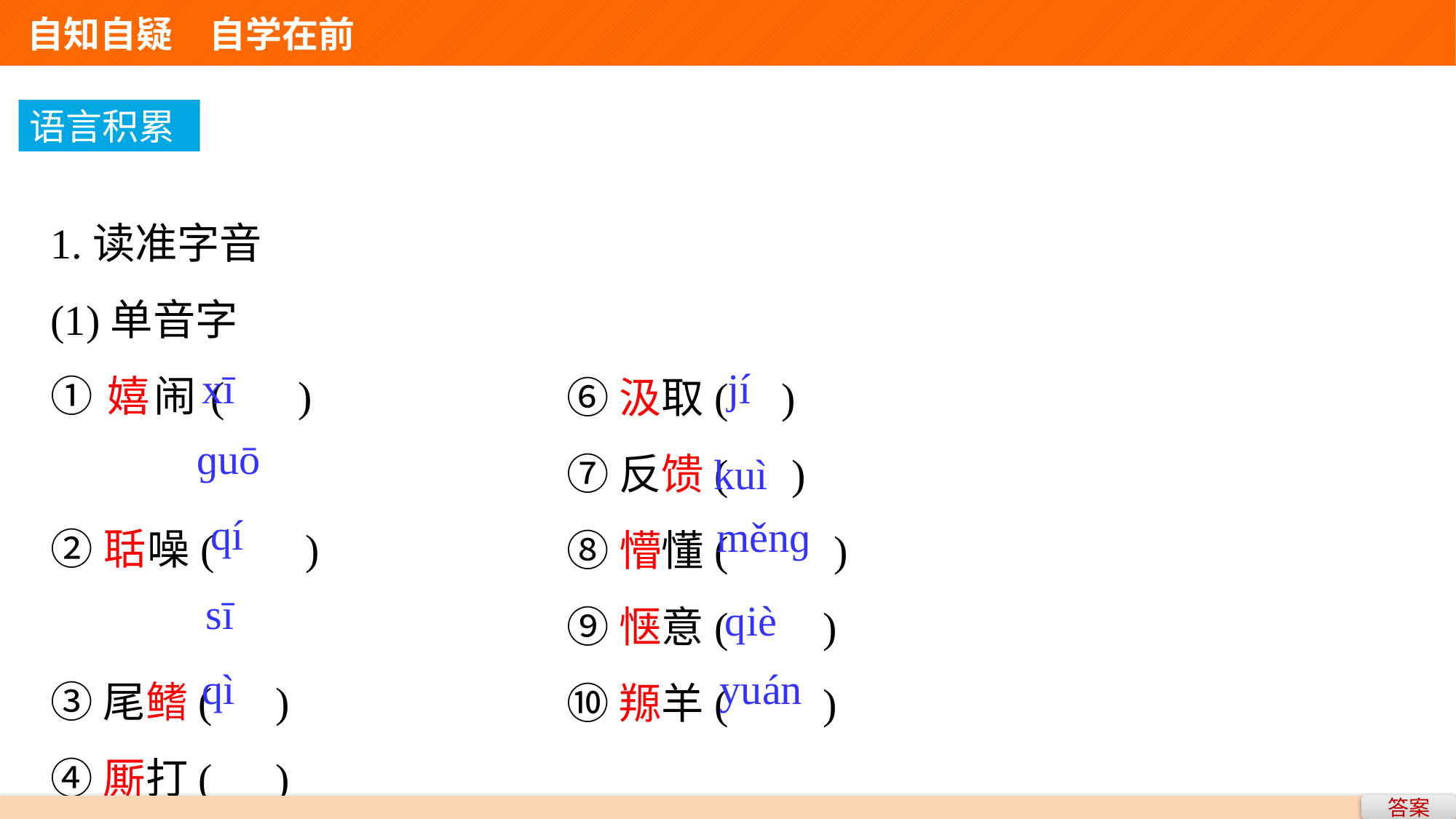

自知自疑　自学在前
语言积累
1.读准字音
(1)单音字
①嬉闹(     )
②聒噪(        )
③尾鳍(      )
④厮打(      )
⑤默契(      )
⑥汲取(     )
⑦反馈(      )
⑧懵懂(          )
⑨惬意(         )
⑩羱羊(         )
xī
jí
ɡuō
kuì
qí
měnɡ
sī
qiè
qì
yuán
答案